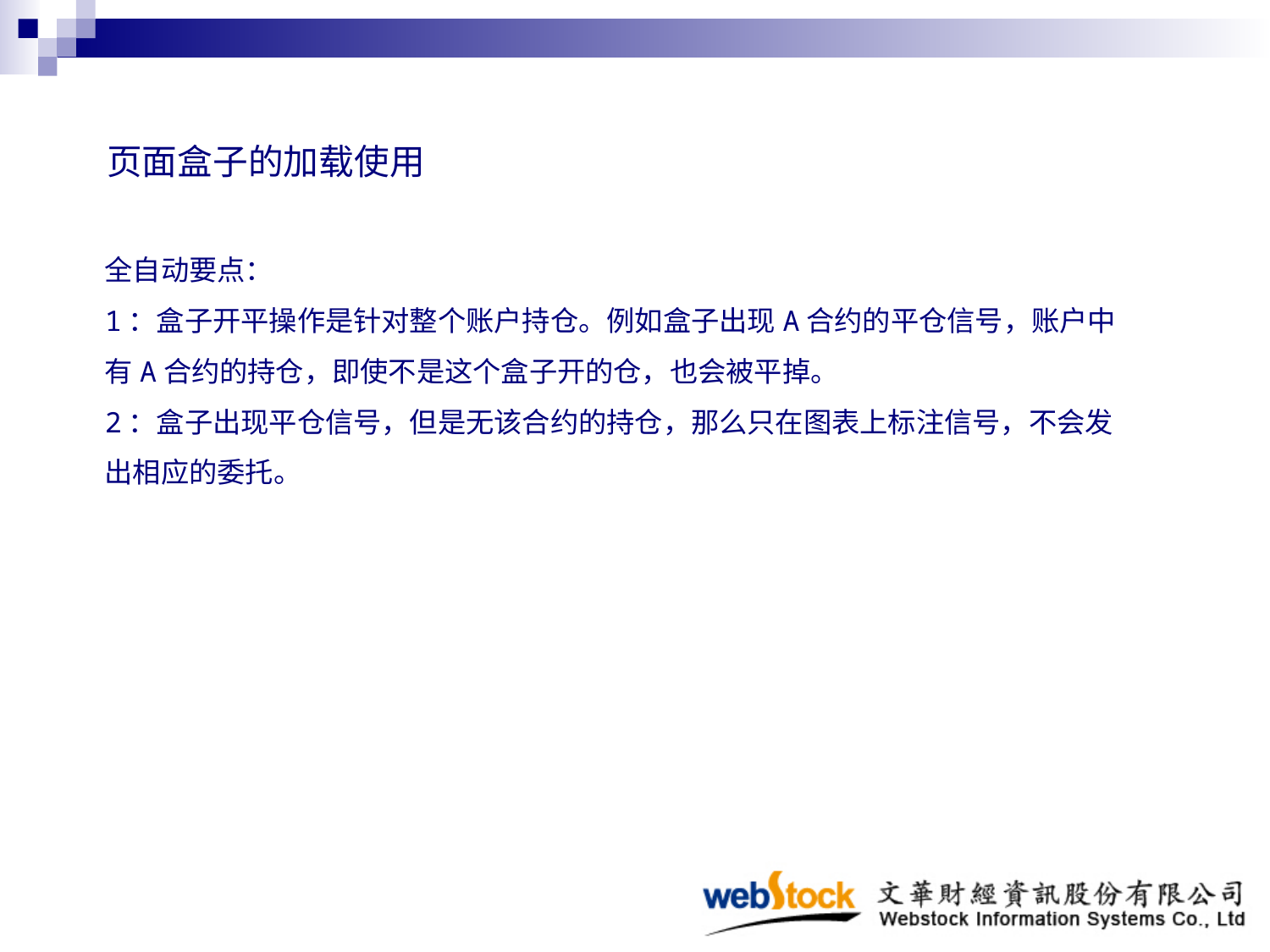

# 页面盒子的加载使用
全自动要点：
1：盒子开平操作是针对整个账户持仓。例如盒子出现A合约的平仓信号，账户中有A合约的持仓，即使不是这个盒子开的仓，也会被平掉。
2：盒子出现平仓信号，但是无该合约的持仓，那么只在图表上标注信号，不会发出相应的委托。